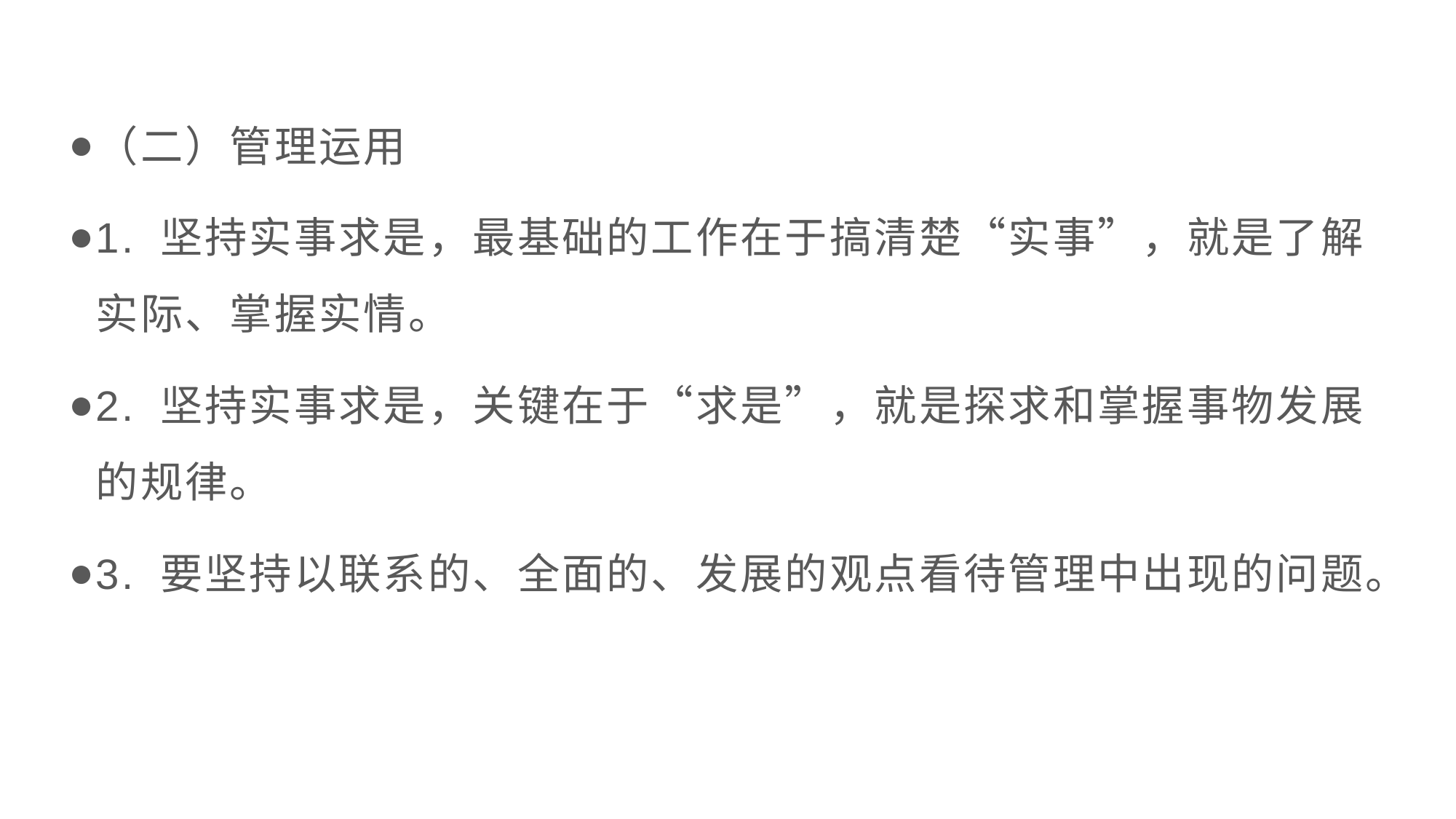

（二）管理运用
1. 坚持实事求是，最基础的工作在于搞清楚“实事”，就是了解实际、掌握实情。
2. 坚持实事求是，关键在于“求是”，就是探求和掌握事物发展的规律。
3. 要坚持以联系的、全面的、发展的观点看待管理中出现的问题。